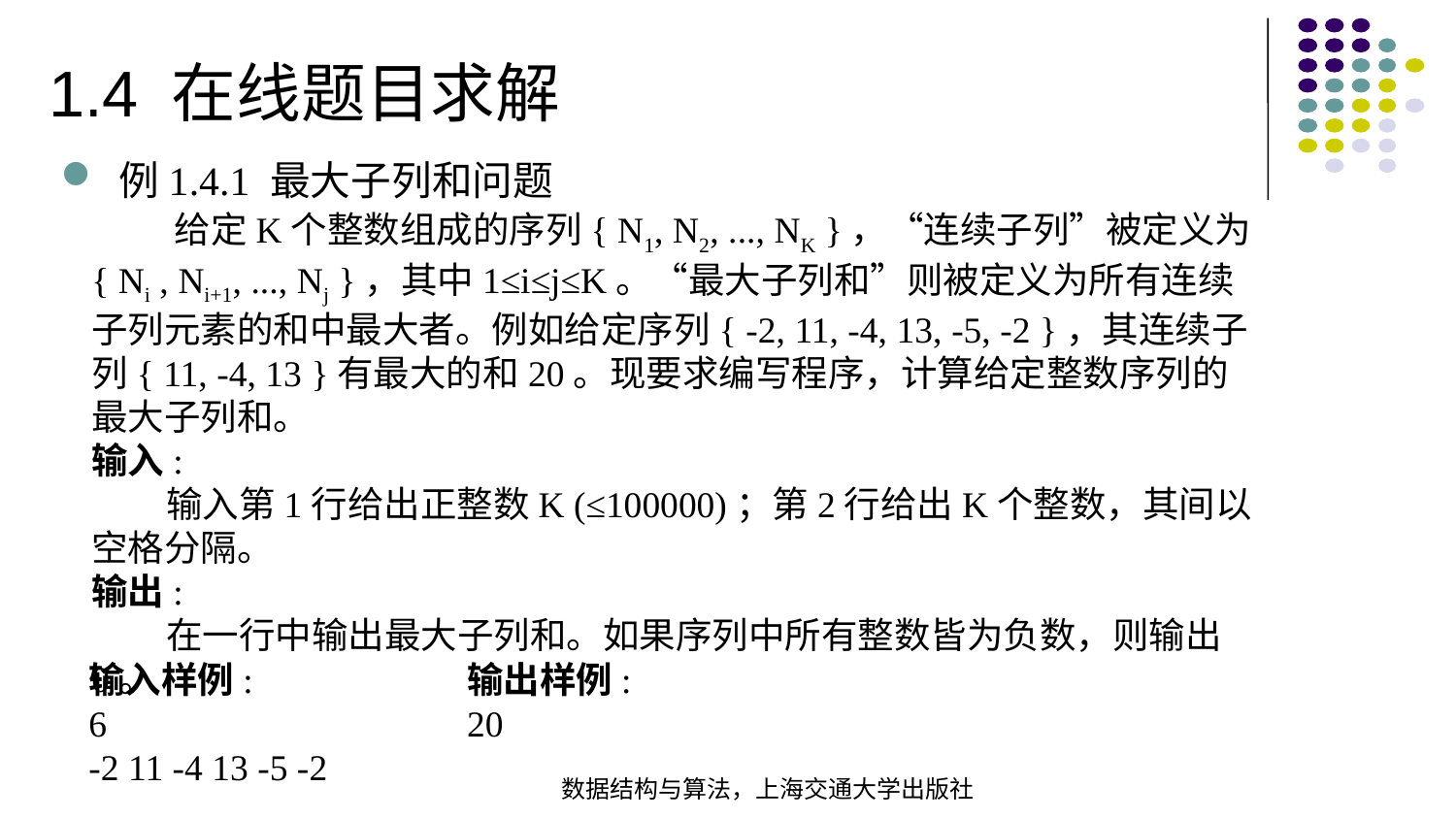

1.4 在线题目求解
例1.4.1 最大子列和问题
         给定K个整数组成的序列{ N1, N2, ..., NK }，“连续子列”被定义为{ Ni , Ni+1, ..., Nj }，其中1≤i≤j≤K。“最大子列和”则被定义为所有连续子列元素的和中最大者。例如给定序列{ -2, 11, -4, 13, -5, -2 }，其连续子列{ 11, -4, 13 }有最大的和20。现要求编写程序，计算给定整数序列的最大子列和。
输入:
        输入第1行给出正整数K (≤100000)；第2行给出K个整数，其间以空格分隔。
输出:
        在一行中输出最大子列和。如果序列中所有整数皆为负数，则输出0。
输入样例:
6
-2 11 -4 13 -5 -2
输出样例:
20